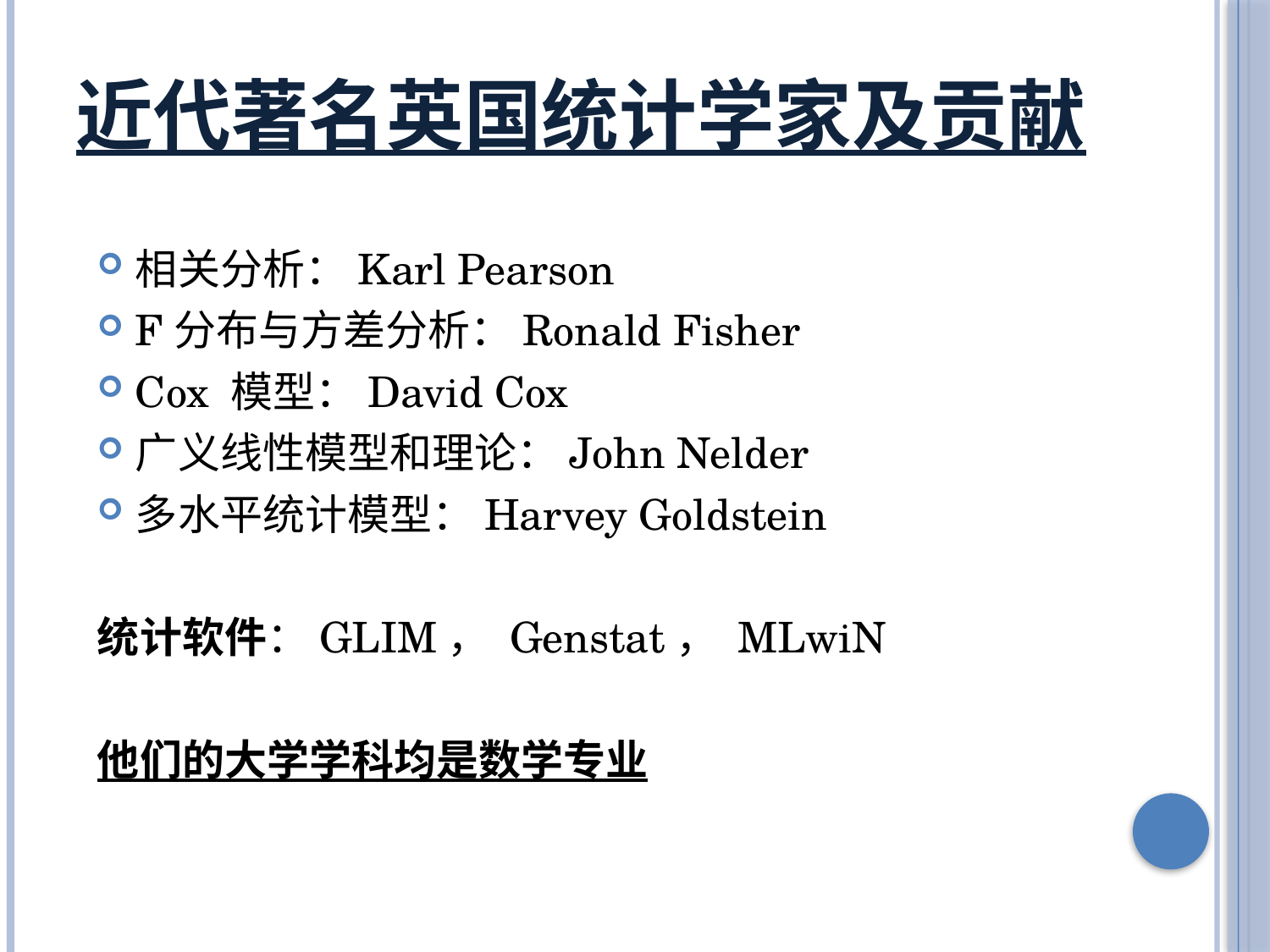

# 近代著名英国统计学家及贡献
相关分析：Karl Pearson
F分布与方差分析：Ronald Fisher
Cox 模型：David Cox
广义线性模型和理论：John Nelder
多水平统计模型：Harvey Goldstein

统计软件：GLIM， Genstat， MLwiN

他们的大学学科均是数学专业